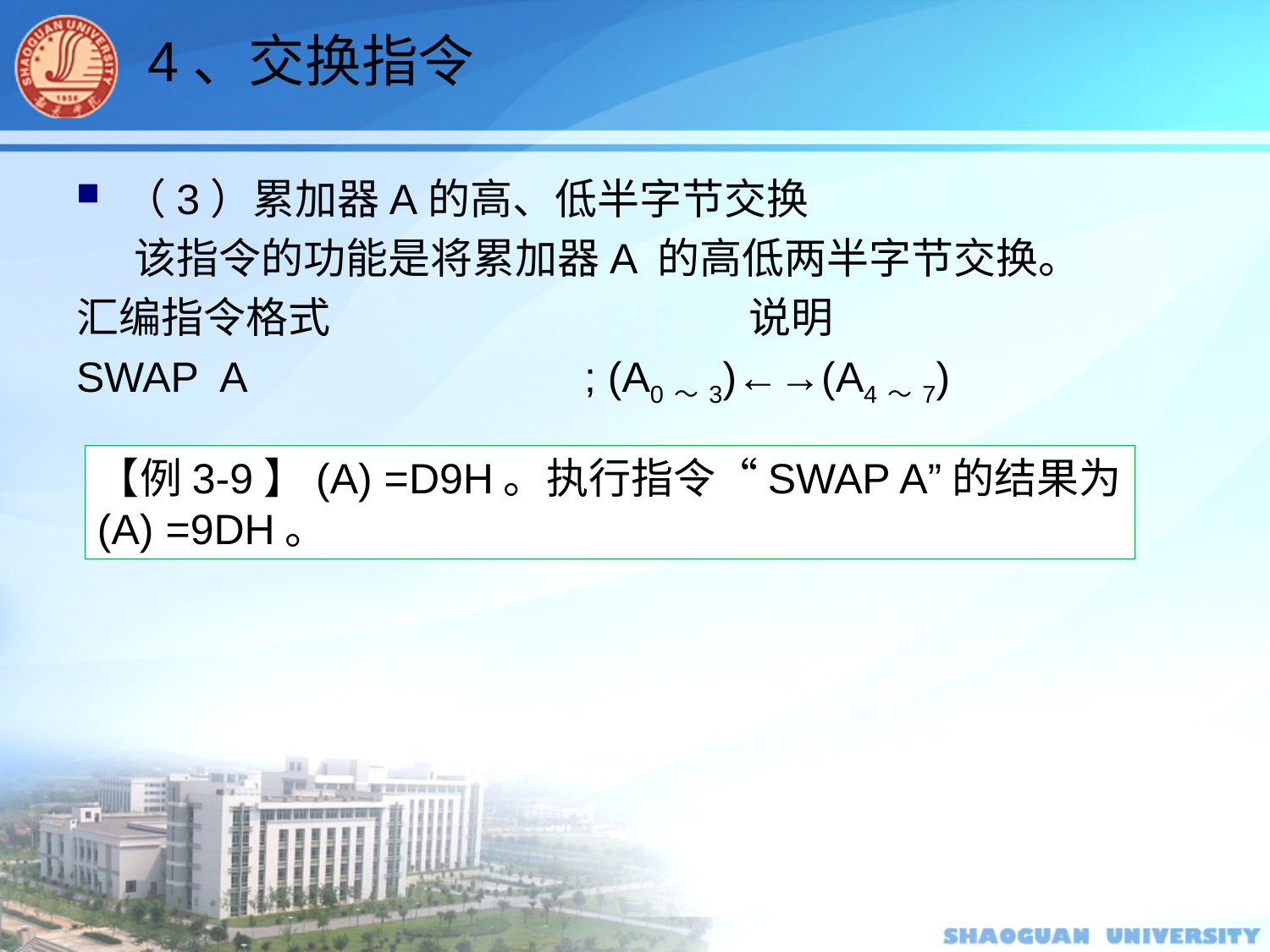

4、交换指令
（3）累加器A的高、低半字节交换
     该指令的功能是将累加器A 的高低两半字节交换。
汇编指令格式			    说明
SWAP  A 			; (A0～3)←→(A4～7)

【例3-9】(A) =D9H。执行指令“SWAP A”的结果为(A) =9DH。